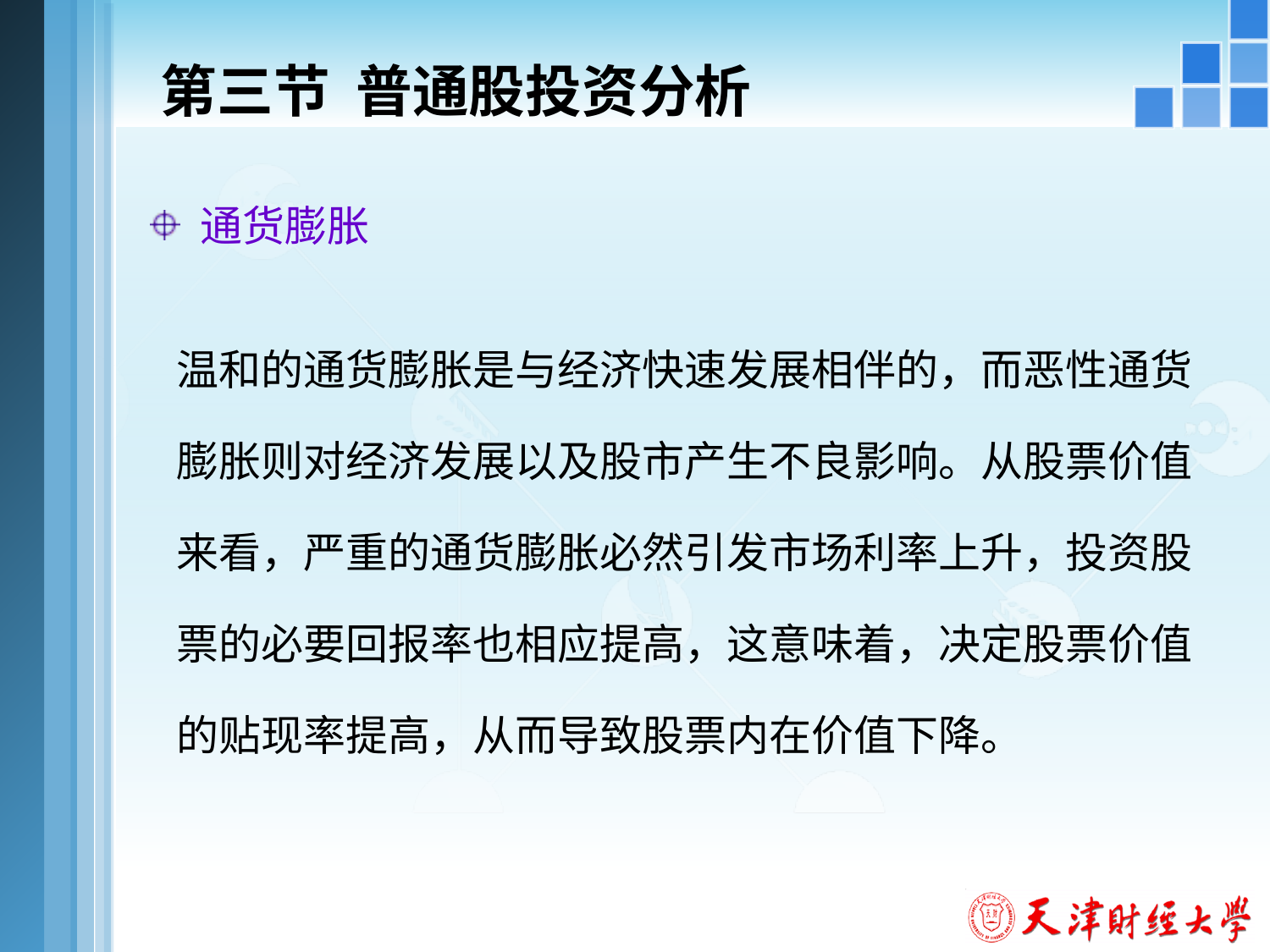

# 第三节  普通股投资分析
 通货膨胀
温和的通货膨胀是与经济快速发展相伴的，而恶性通货膨胀则对经济发展以及股市产生不良影响。从股票价值来看，严重的通货膨胀必然引发市场利率上升，投资股票的必要回报率也相应提高，这意味着，决定股票价值的贴现率提高，从而导致股票内在价值下降。